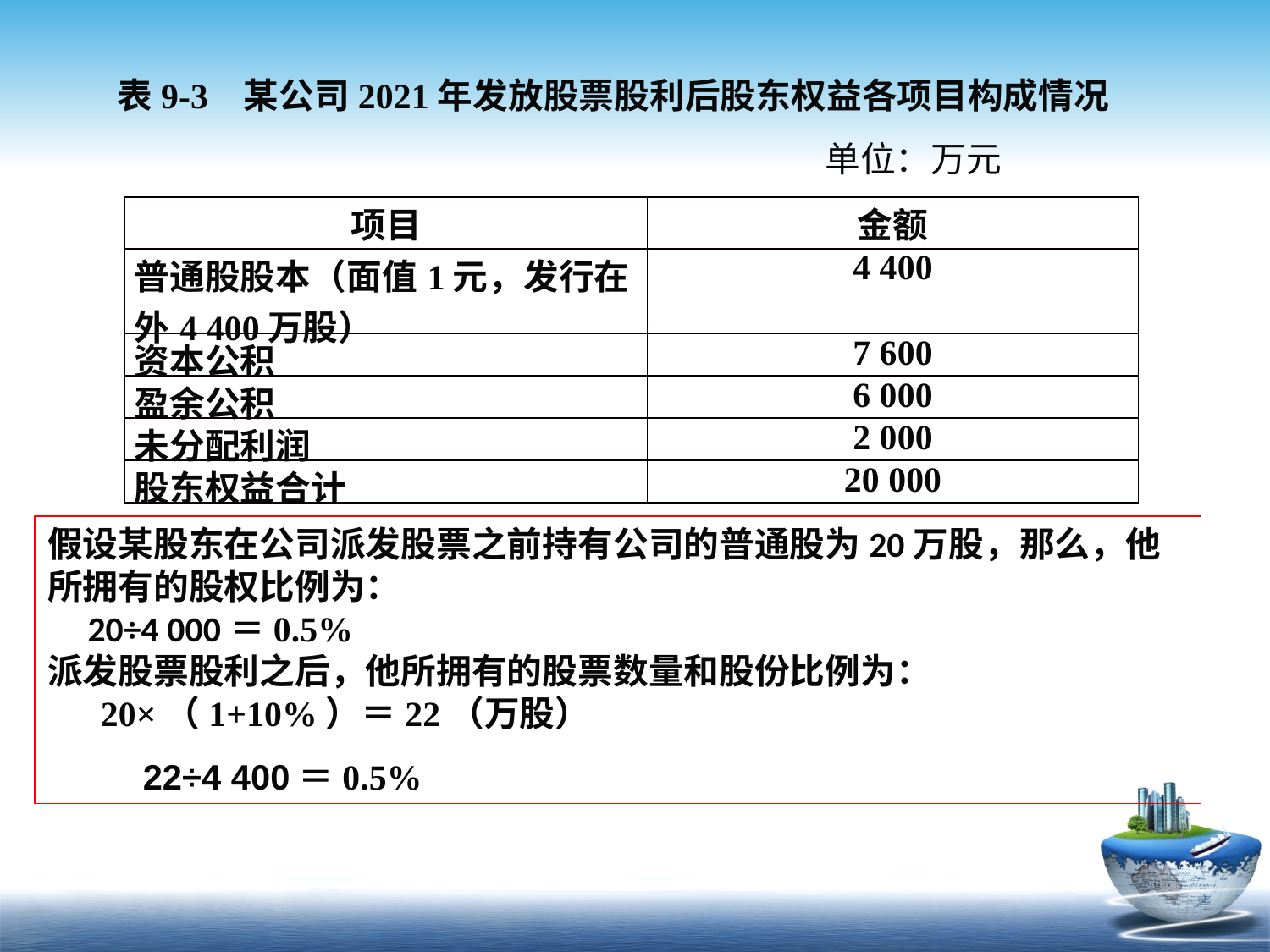

表9-3   某公司2021年发放股票股利后股东权益各项目构成情况
                                                                                          单位：万元
| 项目 | 金额 |
| --- | --- |
| 普通股股本（面值1元，发行在外4 400万股） | 4 400 |
| 资本公积 | 7 600 |
| 盈余公积 | 6 000 |
| 未分配利润 | 2 000 |
| 股东权益合计 | 20 000 |
假设某股东在公司派发股票之前持有公司的普通股为20万股，那么，他所拥有的股权比例为：     20÷4 000＝0.5%派发股票股利之后，他所拥有的股票数量和股份比例为：      20×（1+10%）＝22（万股）      22÷4 400＝0.5%